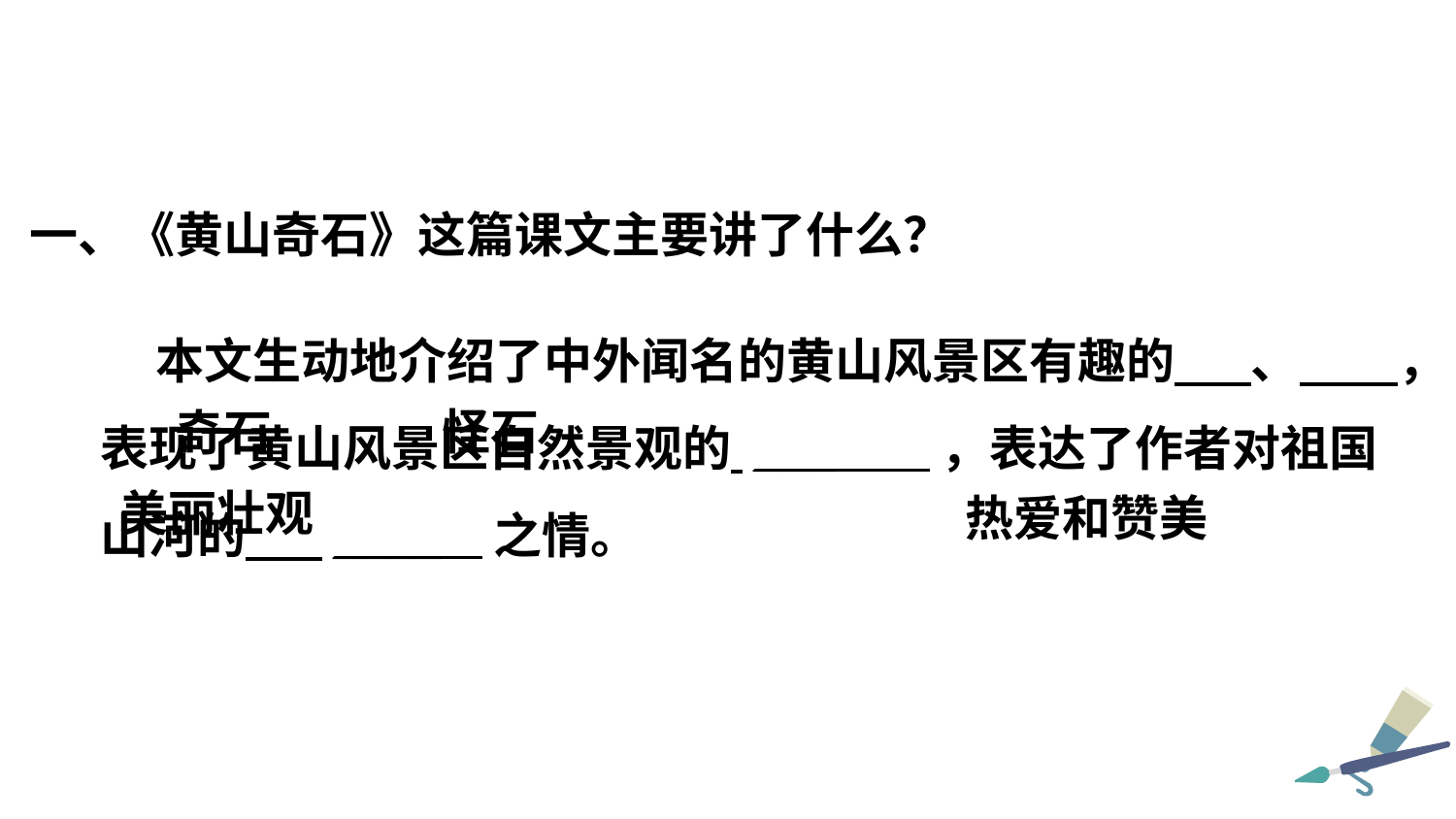

一、《黄山奇石》这篇课文主要讲了什么？
    本文生动地介绍了中外闻名的黄山风景区有趣的       、         ，表现了黄山风景区自然景观的 ___       ，表达了作者对祖国山河的       ____   之情。
怪石
奇石
美丽壮观
热爱和赞美